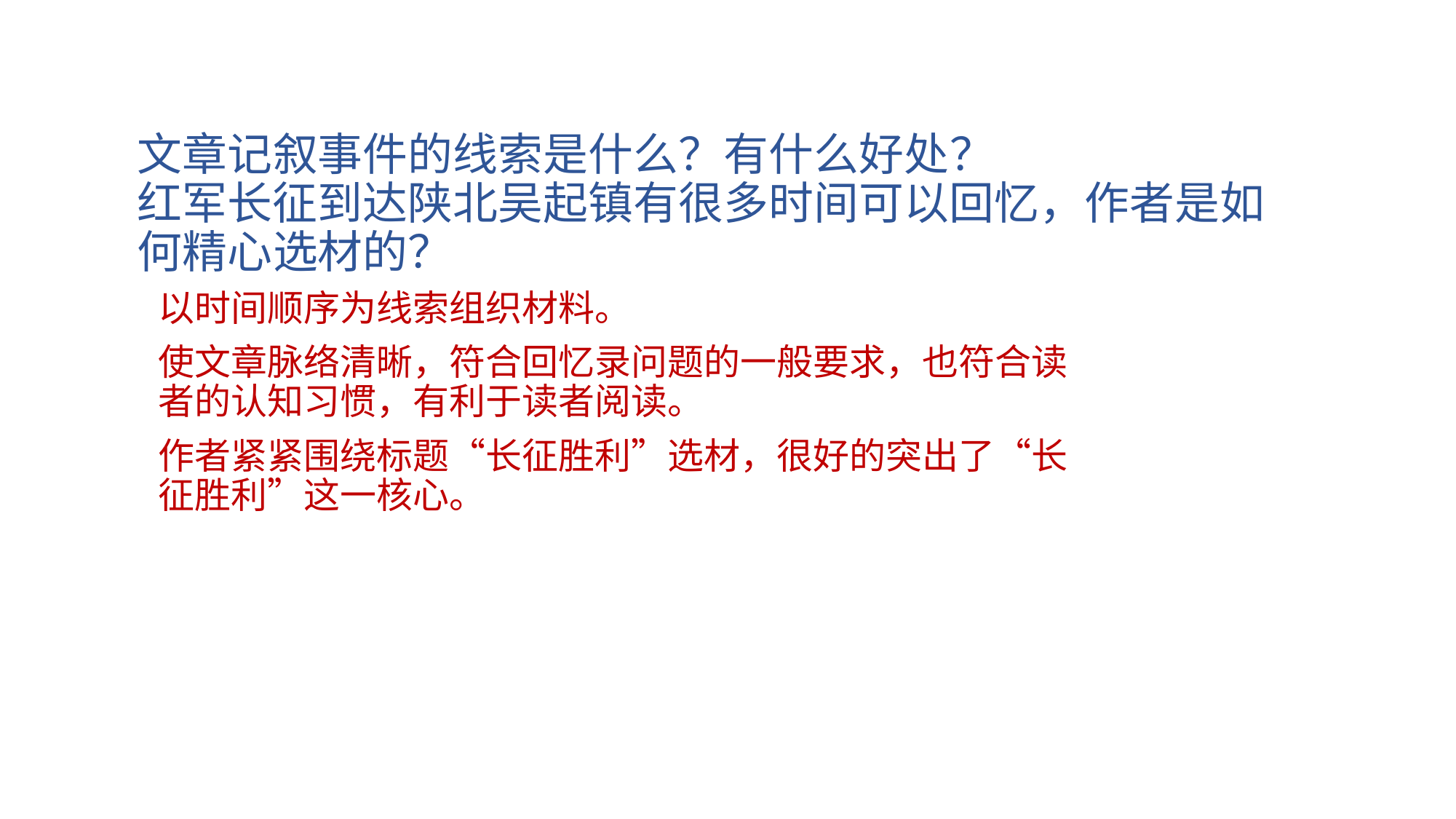

# 文章记叙事件的线索是什么？有什么好处？ 红军长征到达陕北吴起镇有很多时间可以回忆，作者是如何精心选材的？
以时间顺序为线索组织材料。
使文章脉络清晰，符合回忆录问题的一般要求，也符合读者的认知习惯，有利于读者阅读。
作者紧紧围绕标题“长征胜利”选材，很好的突出了“长征胜利”这一核心。